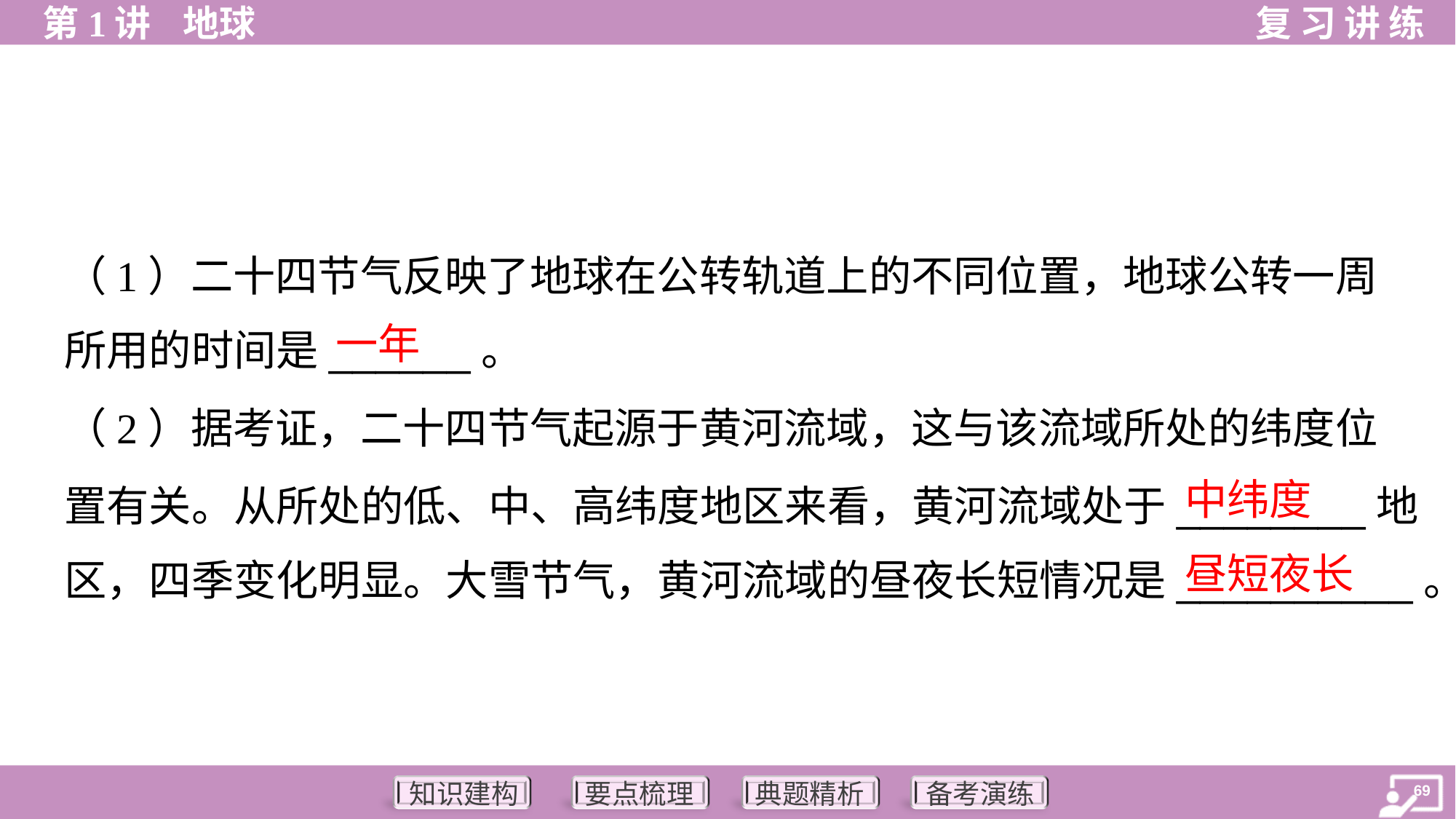

（1）二十四节气反映了地球在公转轨道上的不同位置，地球公转一周
所用的时间是______。
一年
（2）据考证，二十四节气起源于黄河流域，这与该流域所处的纬度位
置有关。从所处的低、中、高纬度地区来看，黄河流域处于________地
区，四季变化明显。大雪节气，黄河流域的昼夜长短情况是__________。
中纬度
昼短夜长